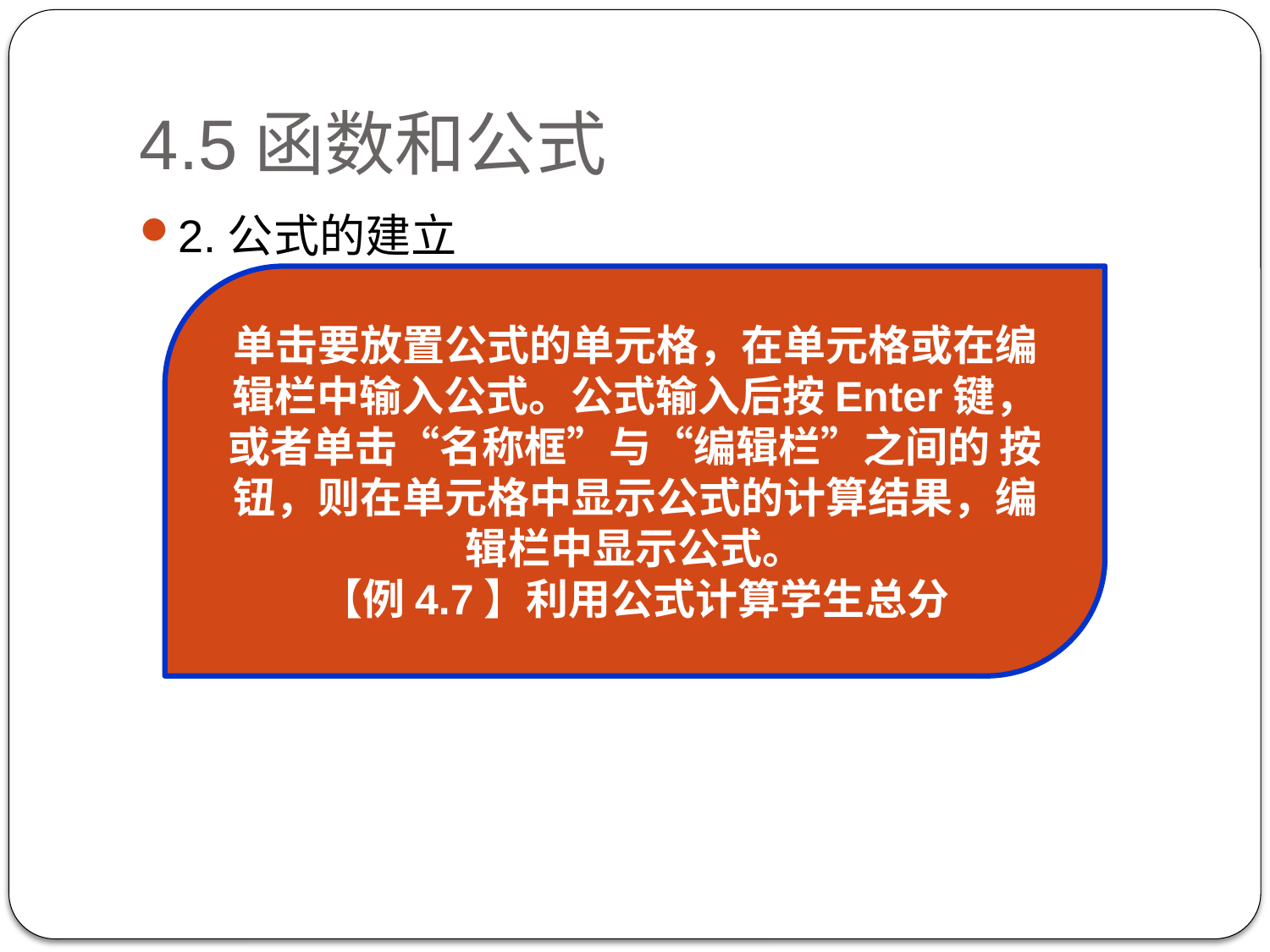

# 4.5函数和公式
2.公式的建立
单击要放置公式的单元格，在单元格或在编辑栏中输入公式。公式输入后按Enter键，或者单击“名称框”与“编辑栏”之间的 按钮，则在单元格中显示公式的计算结果，编辑栏中显示公式。
【例4.7】利用公式计算学生总分